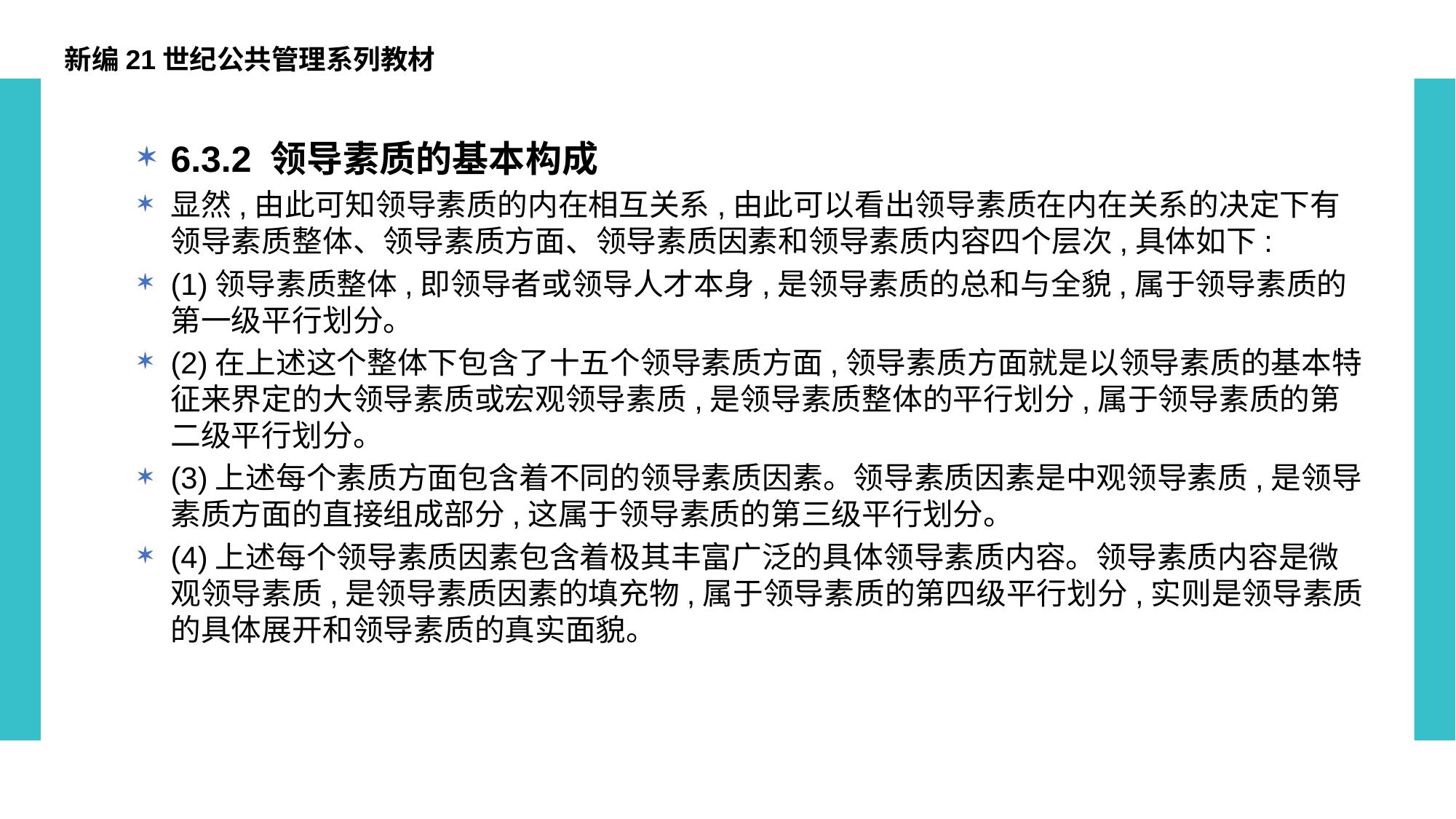

新编21世纪公共管理系列教材
6.3.2 领导素质的基本构成
显然,由此可知领导素质的内在相互关系,由此可以看出领导素质在内在关系的决定下有领导素质整体、领导素质方面、领导素质因素和领导素质内容四个层次,具体如下:
(1)领导素质整体,即领导者或领导人才本身,是领导素质的总和与全貌,属于领导素质的第一级平行划分。
(2)在上述这个整体下包含了十五个领导素质方面,领导素质方面就是以领导素质的基本特征来界定的大领导素质或宏观领导素质,是领导素质整体的平行划分,属于领导素质的第二级平行划分。
(3)上述每个素质方面包含着不同的领导素质因素。领导素质因素是中观领导素质,是领导素质方面的直接组成部分,这属于领导素质的第三级平行划分。
(4)上述每个领导素质因素包含着极其丰富广泛的具体领导素质内容。领导素质内容是微观领导素质,是领导素质因素的填充物,属于领导素质的第四级平行划分,实则是领导素质的具体展开和领导素质的真实面貌。